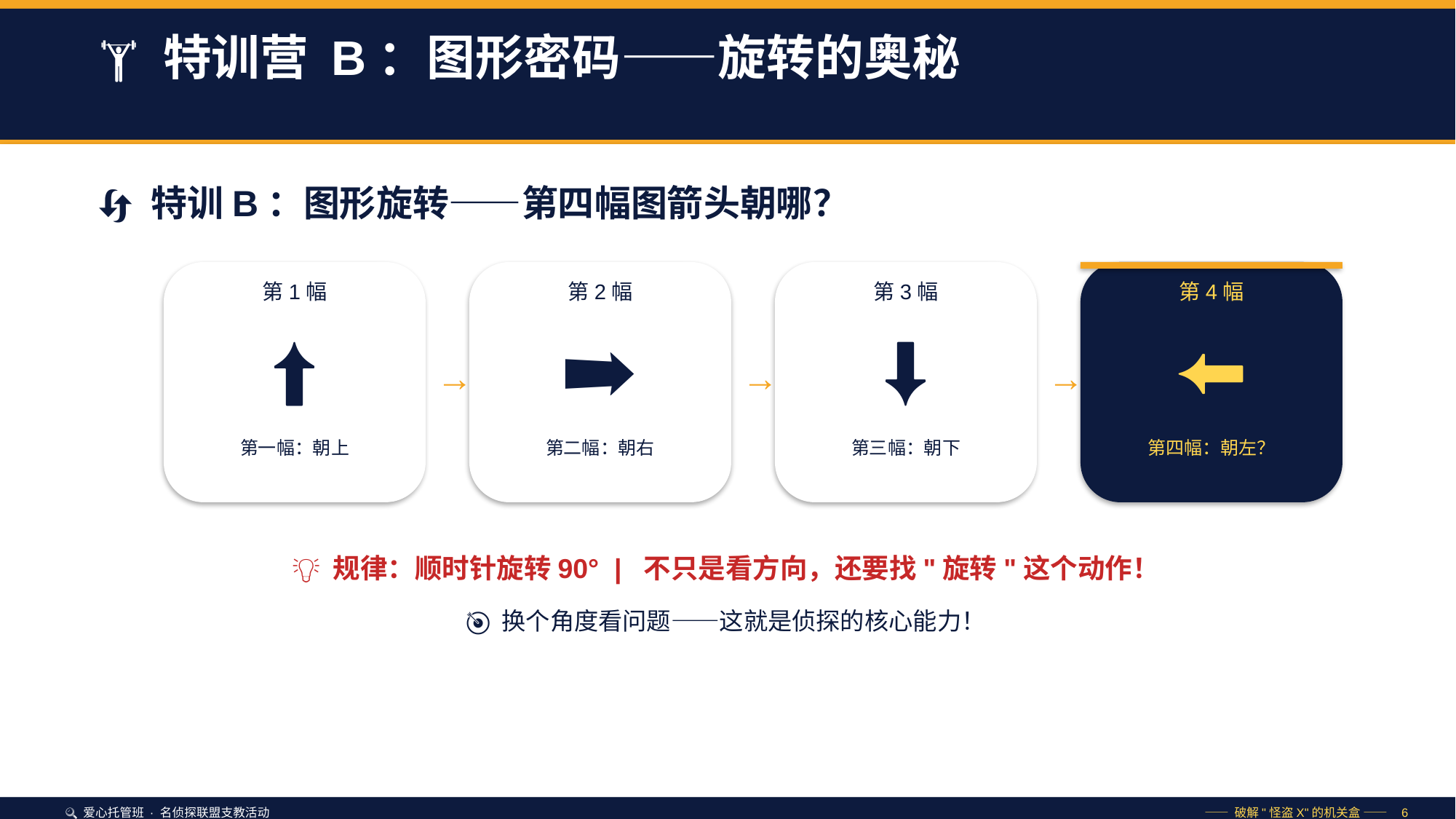

🏋️ 特训营 B：图形密码——旋转的奥秘

🔄 特训B：图形旋转——第四幅图箭头朝哪？

第1幅
第2幅
第3幅
第4幅
⬆️
➡️
⬇️
⬅️
→
→
→
第一幅：朝上
第二幅：朝右
第三幅：朝下
第四幅：朝左？
💡 规律：顺时针旋转90°  |  不只是看方向，还要找"旋转"这个动作！
🎯 换个角度看问题——这就是侦探的核心能力！

🔍 爱心托管班 · 名侦探联盟支教活动
—— 破解"怪盗X"的机关盒 ——    6